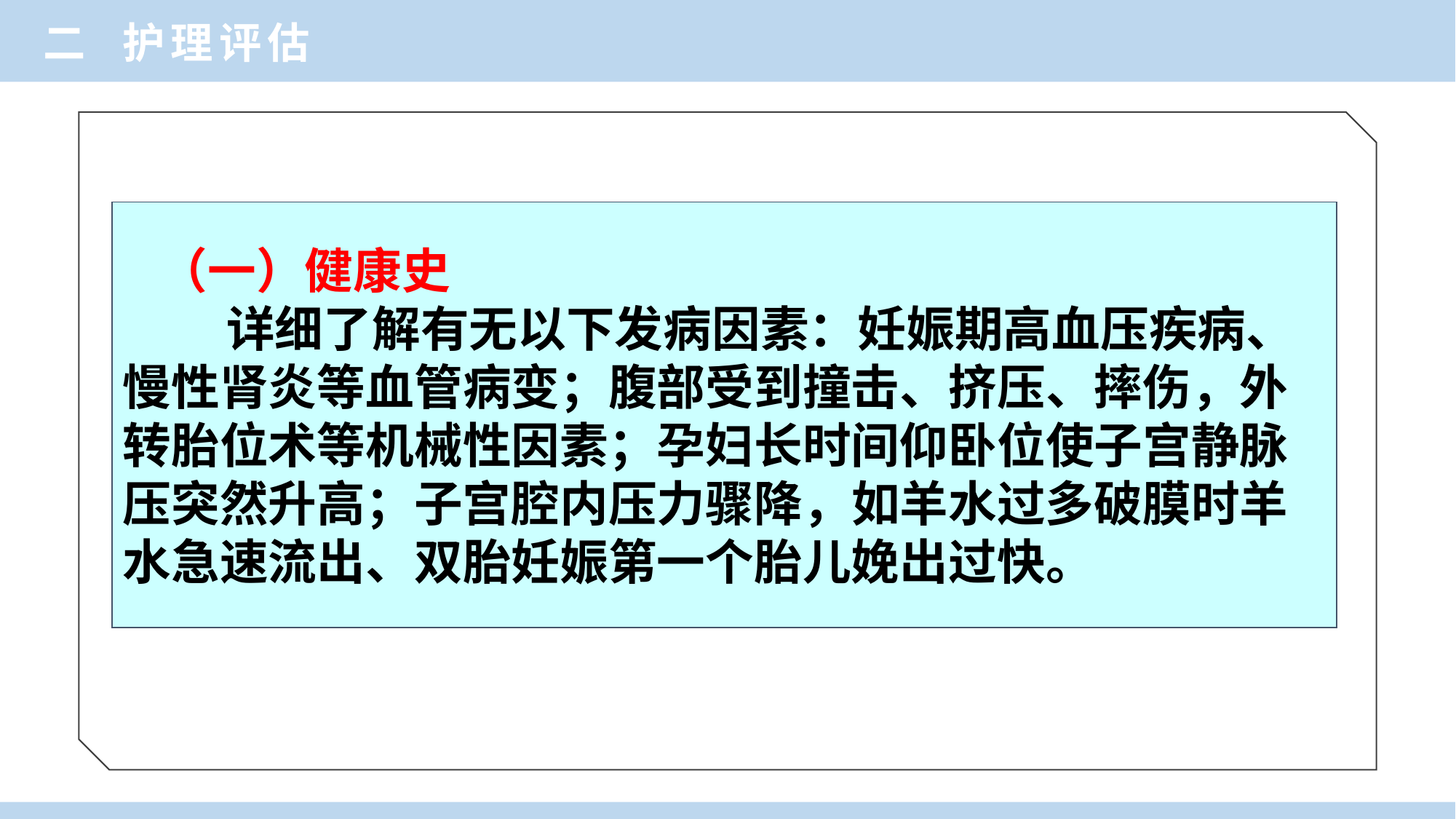

二  护理评估

（一）健康史
     详细了解有无以下发病因素：妊娠期高血压疾病、慢性肾炎等血管病变；腹部受到撞击、挤压、摔伤，外转胎位术等机械性因素；孕妇长时间仰卧位使子宫静脉压突然升高；子宫腔内压力骤降，如羊水过多破膜时羊水急速流出、双胎妊娠第一个胎儿娩出过快。